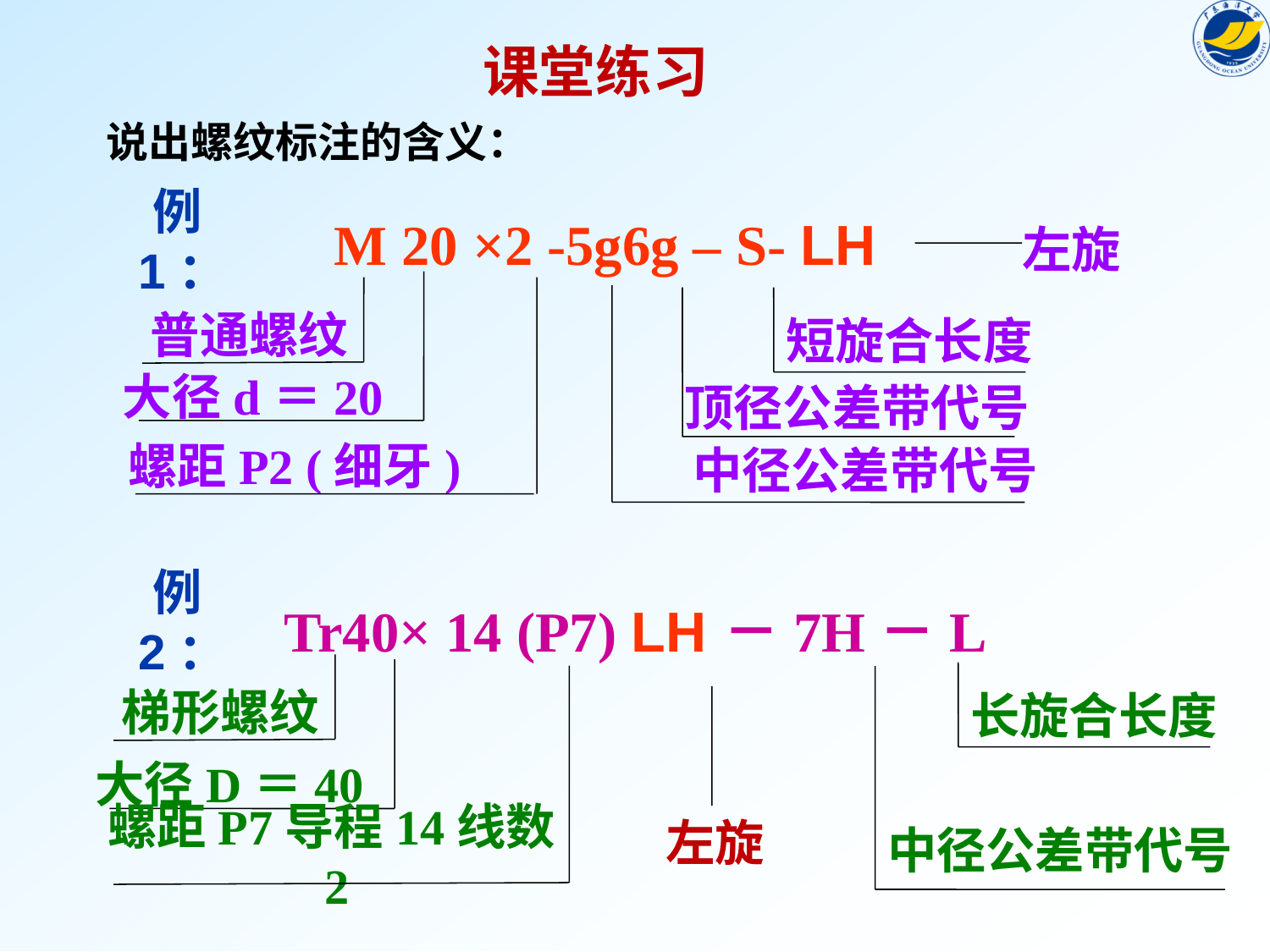

# 课堂练习
说出螺纹标注的含义：
M 20 ×2 -5g6g – S- LH
例1：
左旋

大径d＝20

普通螺纹

螺距P2 (细牙)

中径公差带代号

顶径公差带代号

短旋合长度

例2：
Tr40× 14 (P7) LH －7H－L

梯形螺纹

大径D＝40

长旋合长度

螺距P7导程14线数2

中径公差带代号

左旋